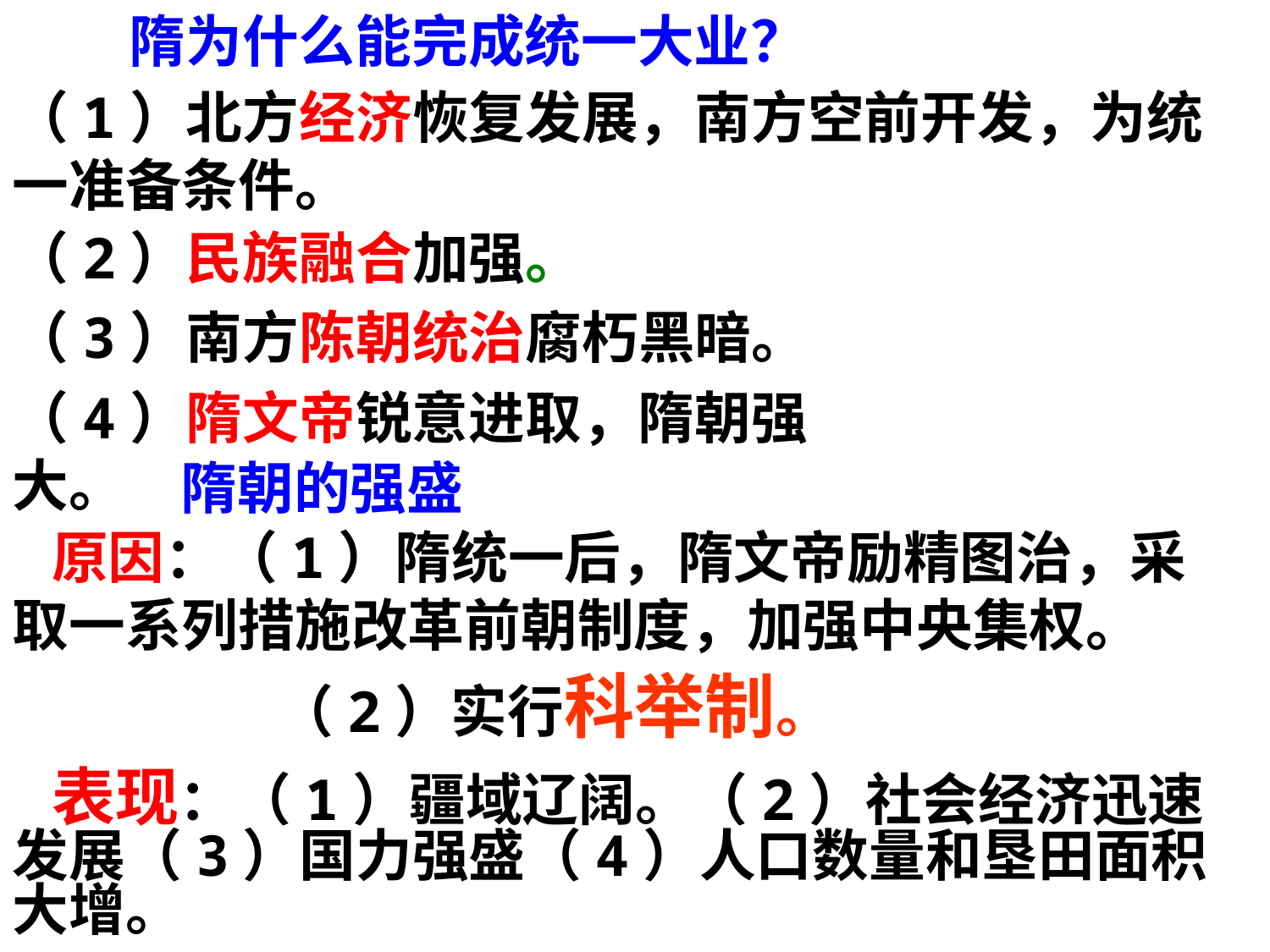

隋为什么能完成统一大业？
（1）北方经济恢复发展，南方空前开发，为统一准备条件。
（2）民族融合加强。
（3）南方陈朝统治腐朽黑暗。
（4）隋文帝锐意进取，隋朝强大。
            隋朝的强盛
  原因：（1）隋统一后，隋文帝励精图治，采取一系列措施改革前朝制度，加强中央集权。
（2）实行科举制。
  表现：（1）疆域辽阔。（2）社会经济迅速发展（3）国力强盛（4）人口数量和垦田面积大增。